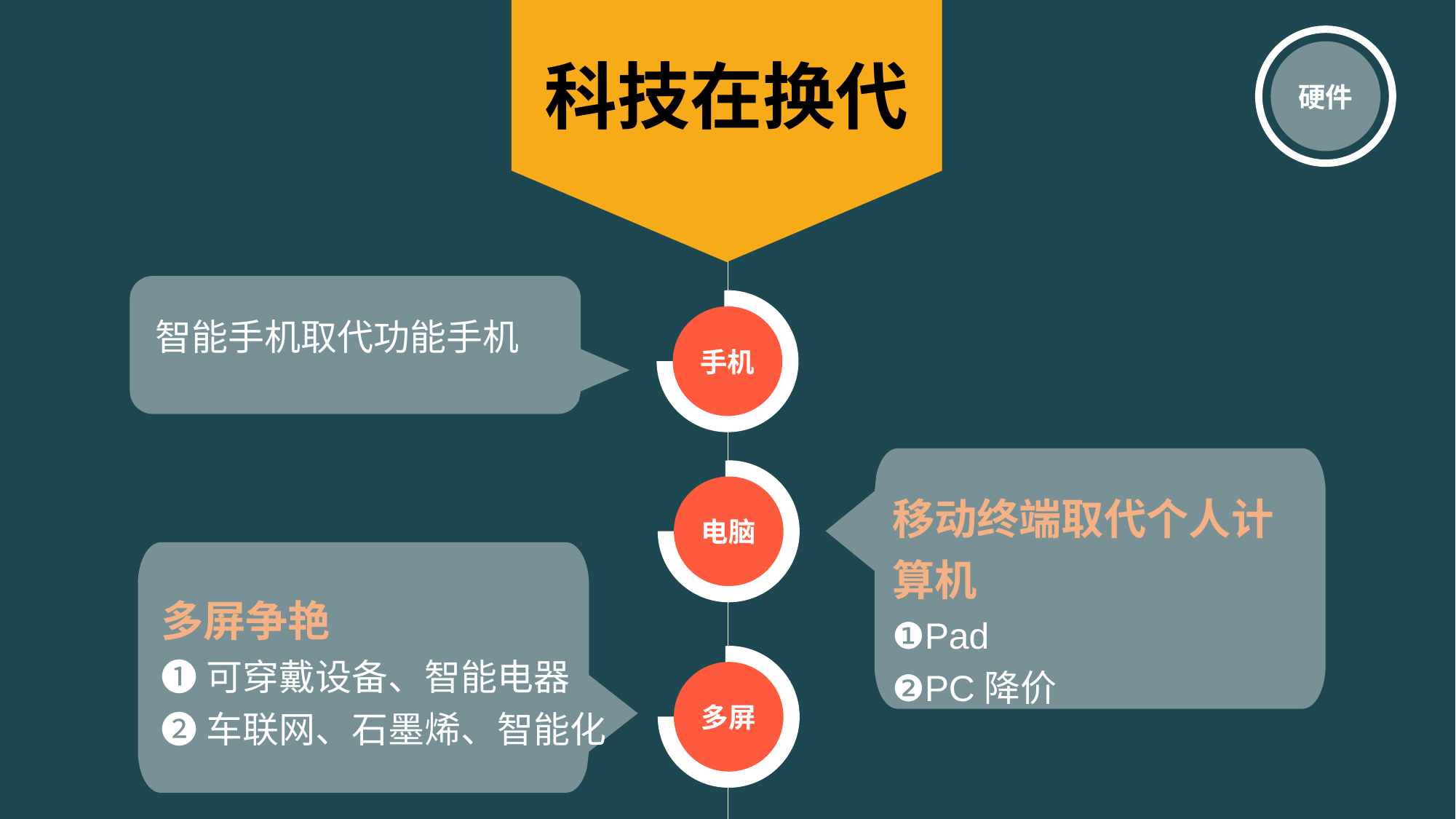

硬件
科技在换代

手机
智能手机取代功能手机

电脑
移动终端取代个人计算机
❶Pad
❷PC降价
多屏争艳
❶可穿戴设备、智能电器
❷车联网、石墨烯、智能化

多屏